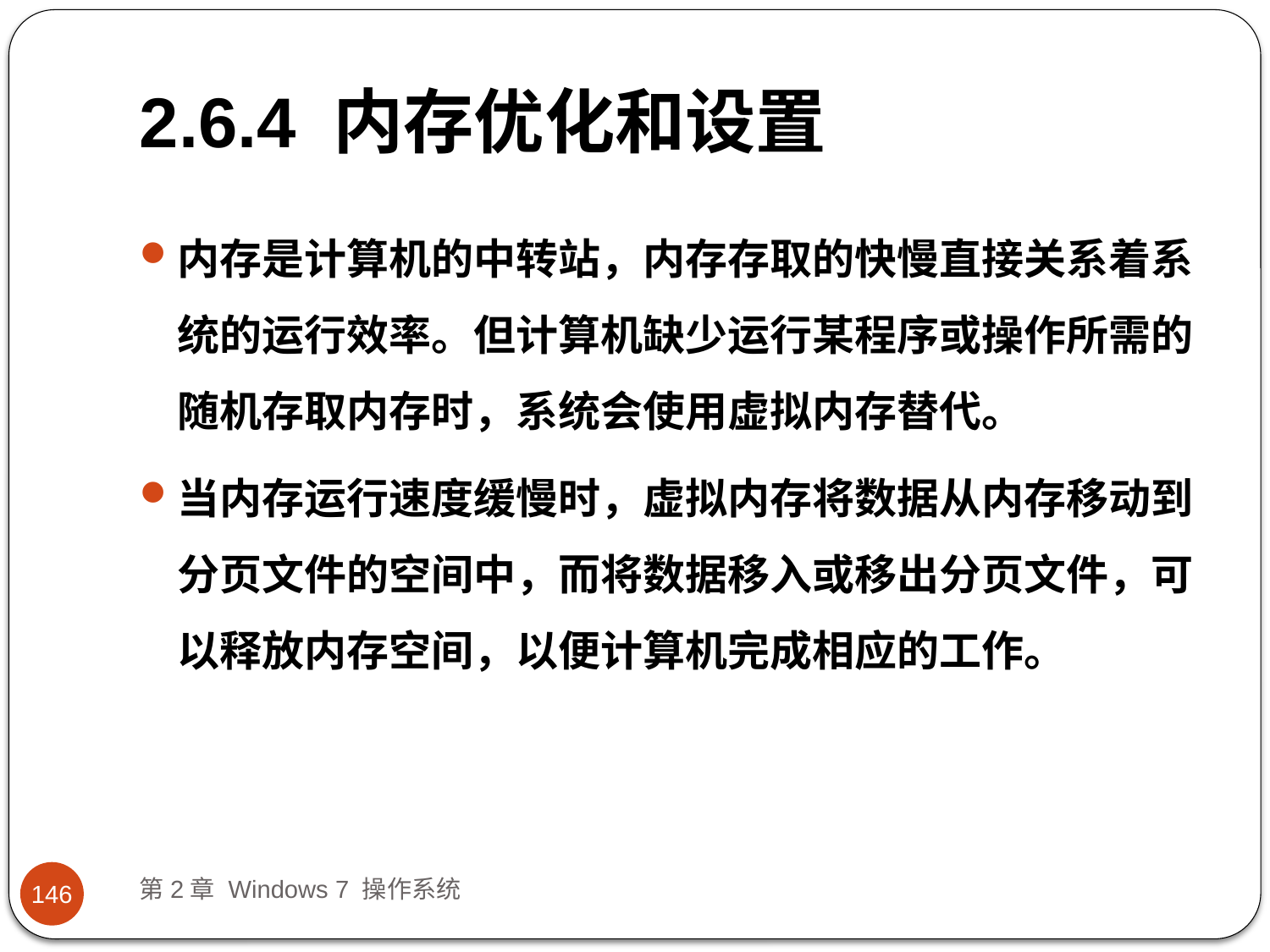

# 2.6.4 内存优化和设置
内存是计算机的中转站，内存存取的快慢直接关系着系统的运行效率。但计算机缺少运行某程序或操作所需的随机存取内存时，系统会使用虚拟内存替代。
当内存运行速度缓慢时，虚拟内存将数据从内存移动到分页文件的空间中，而将数据移入或移出分页文件，可以释放内存空间，以便计算机完成相应的工作。

第2章 Windows 7 操作系统
146